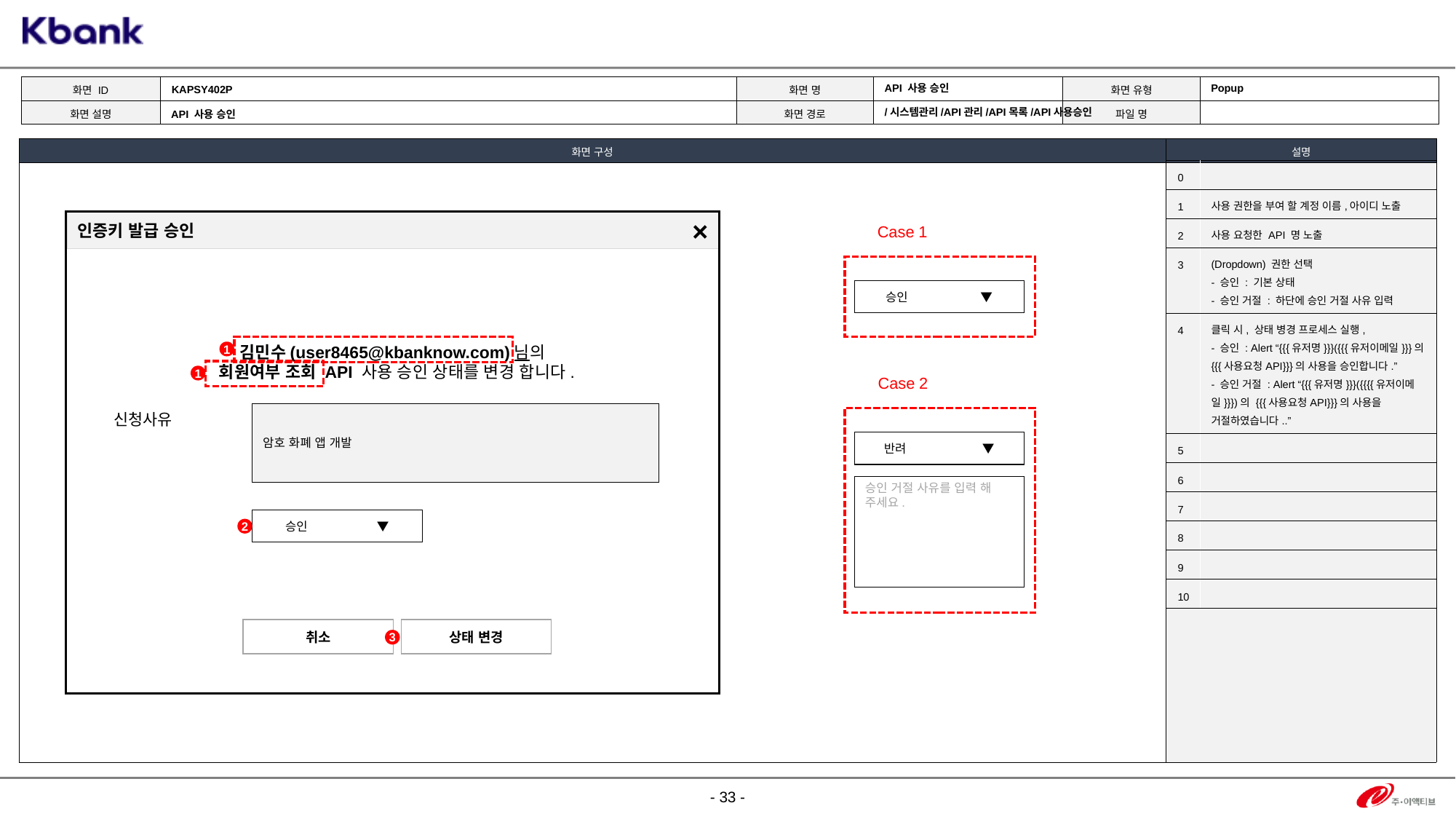

KAPSY402P
Popup
API 사용 승인
/시스템관리/API관리/API목록/API사용승인

API 사용 승인
| 0 |  |
| --- | --- |
| 1 | 사용 권한을 부여 할 계정 이름,아이디 노출 |
| 2 | 사용 요청한 API 명 노출 |
| 3 | (Dropdown) 권한 선택 - 승인 : 기본 상태 - 승인 거절 : 하단에 승인 거절 사유 입력 |
| 4 | 클릭 시, 상태 병경 프로세스 실행, - 승인 : Alert “{{{유저명}}}({{{유저이메일}}}의 {{{사용요청API}}}의 사용을 승인합니다.” - 승인 거절 : Alert “{{{유저명}}}({{{{유저이메일}}})의 {{{사용요청API}}}의 사용을 거절하였습니다..” |
| 5 |  |
| 6 |  |
| 7 |  |
| 8 |  |
| 9 |  |
| 10 |  |

인증키 발급 승인
×
Case 1

승인                     ▼
김민수(user8465@kbanknow.com)님의
 회원여부 조회 API 사용 승인 상태를 변경 합니다.

1

1
Case 2
암호 화폐 앱 개발
신청사유

반려                      ▼
승인 거절 사유를 입력 해 주세요.
승인                    ▼
2
취소
상태 변경
3